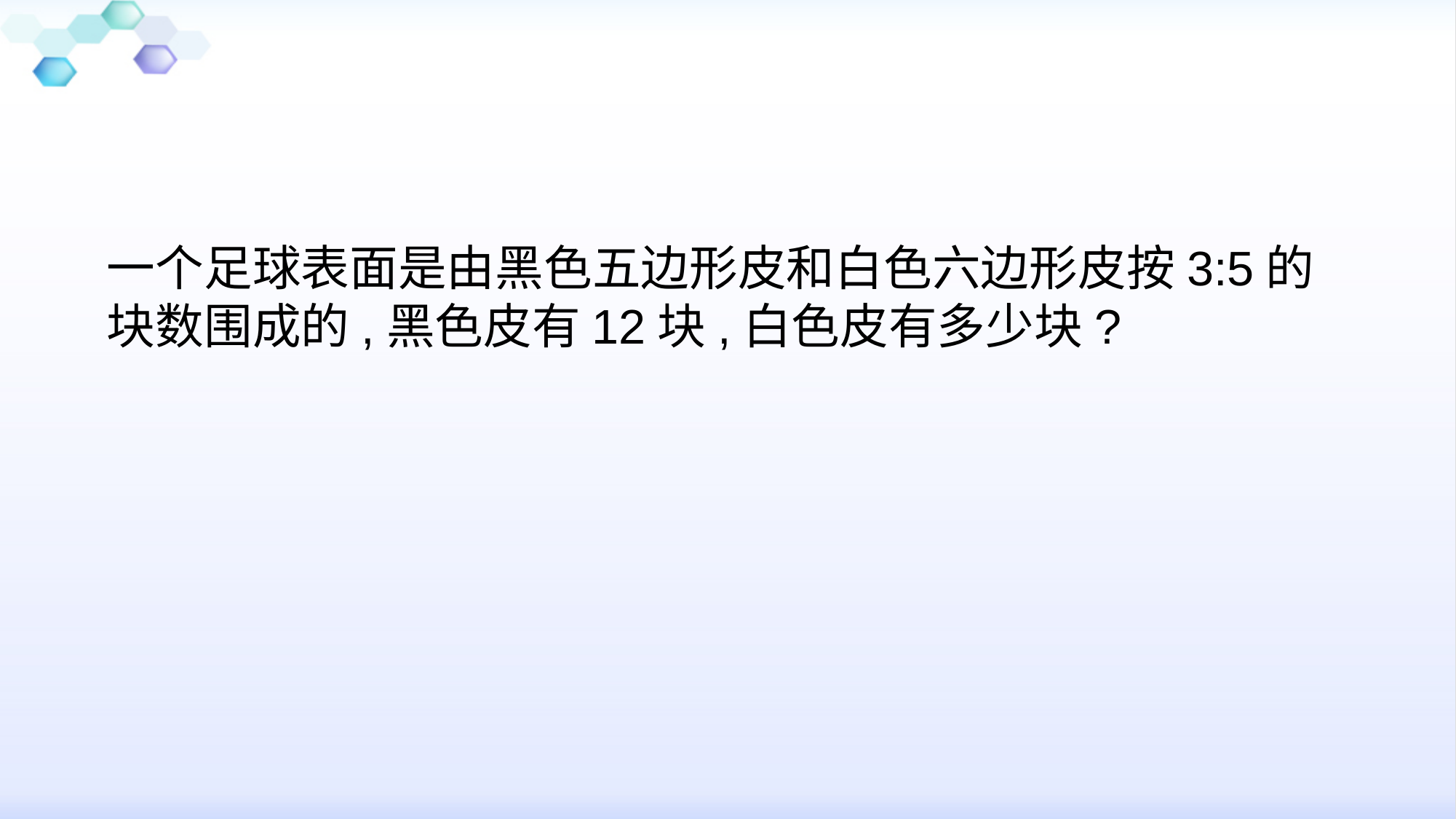

一个足球表面是由黑色五边形皮和白色六边形皮按3:5的块数围成的,黑色皮有12块,白色皮有多少块?